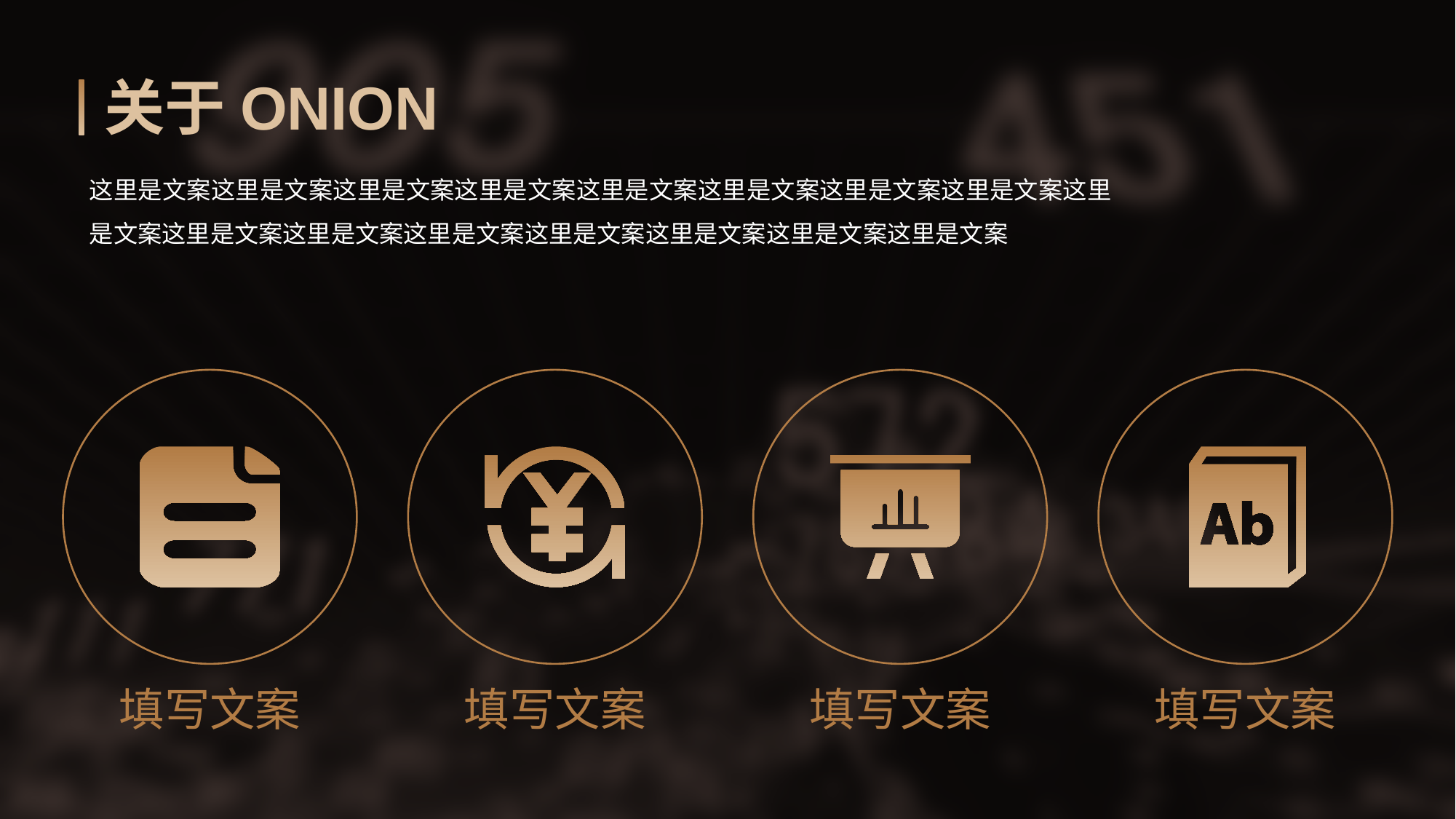

关于ONION

这里是文案这里是文案这里是文案这里是文案这里是文案这里是文案这里是文案这里是文案这里是文案这里是文案这里是文案这里是文案这里是文案这里是文案这里是文案这里是文案

填写文案

填写文案

填写文案

填写文案